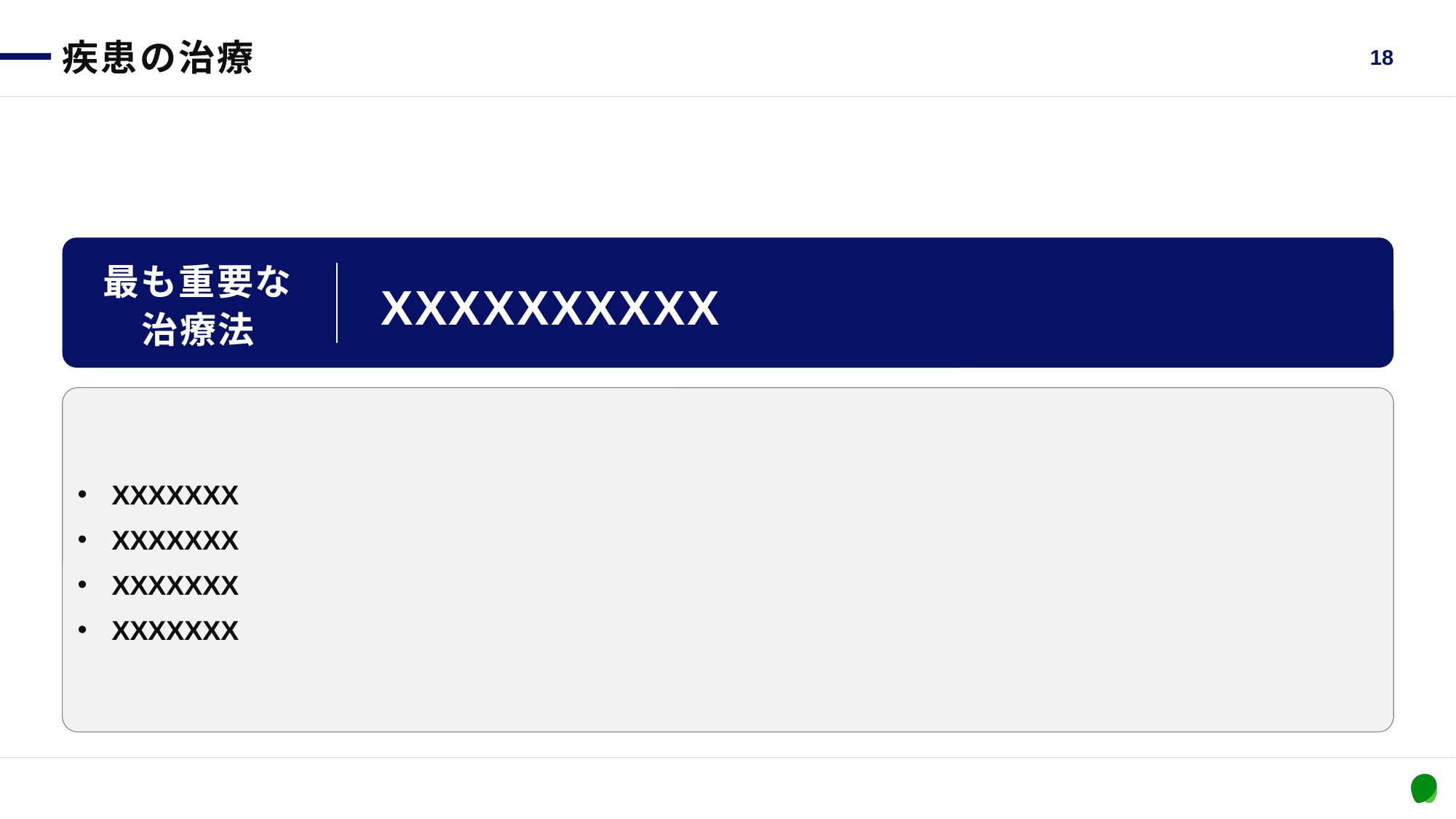

# 疾患の治療
18

最も重要な治療法
XXXXXXXXXX
XXXXXXX
XXXXXXX
XXXXXXX
XXXXXXX